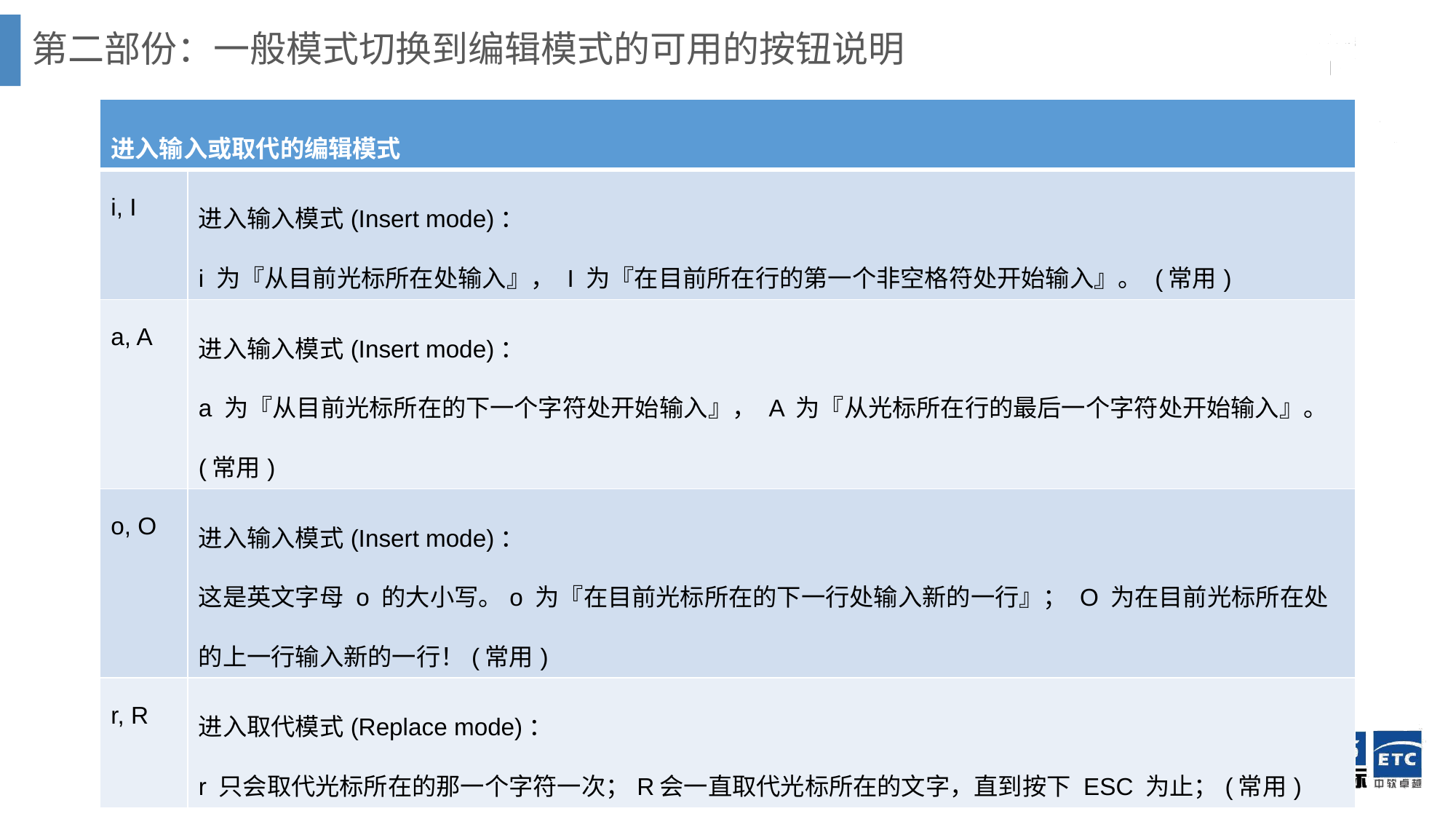

# 第二部份：一般模式切换到编辑模式的可用的按钮说明
| 进入输入或取代的编辑模式 |  |
| --- | --- |
| i, I | 进入输入模式(Insert mode)： i 为『从目前光标所在处输入』， I 为『在目前所在行的第一个非空格符处开始输入』。 (常用) |
| a, A | 进入输入模式(Insert mode)： a 为『从目前光标所在的下一个字符处开始输入』， A 为『从光标所在行的最后一个字符处开始输入』。(常用) |
| o, O | 进入输入模式(Insert mode)： 这是英文字母 o 的大小写。o 为『在目前光标所在的下一行处输入新的一行』； O 为在目前光标所在处的上一行输入新的一行！(常用) |
| r, R | 进入取代模式(Replace mode)： r 只会取代光标所在的那一个字符一次；R会一直取代光标所在的文字，直到按下 ESC 为止；(常用) |